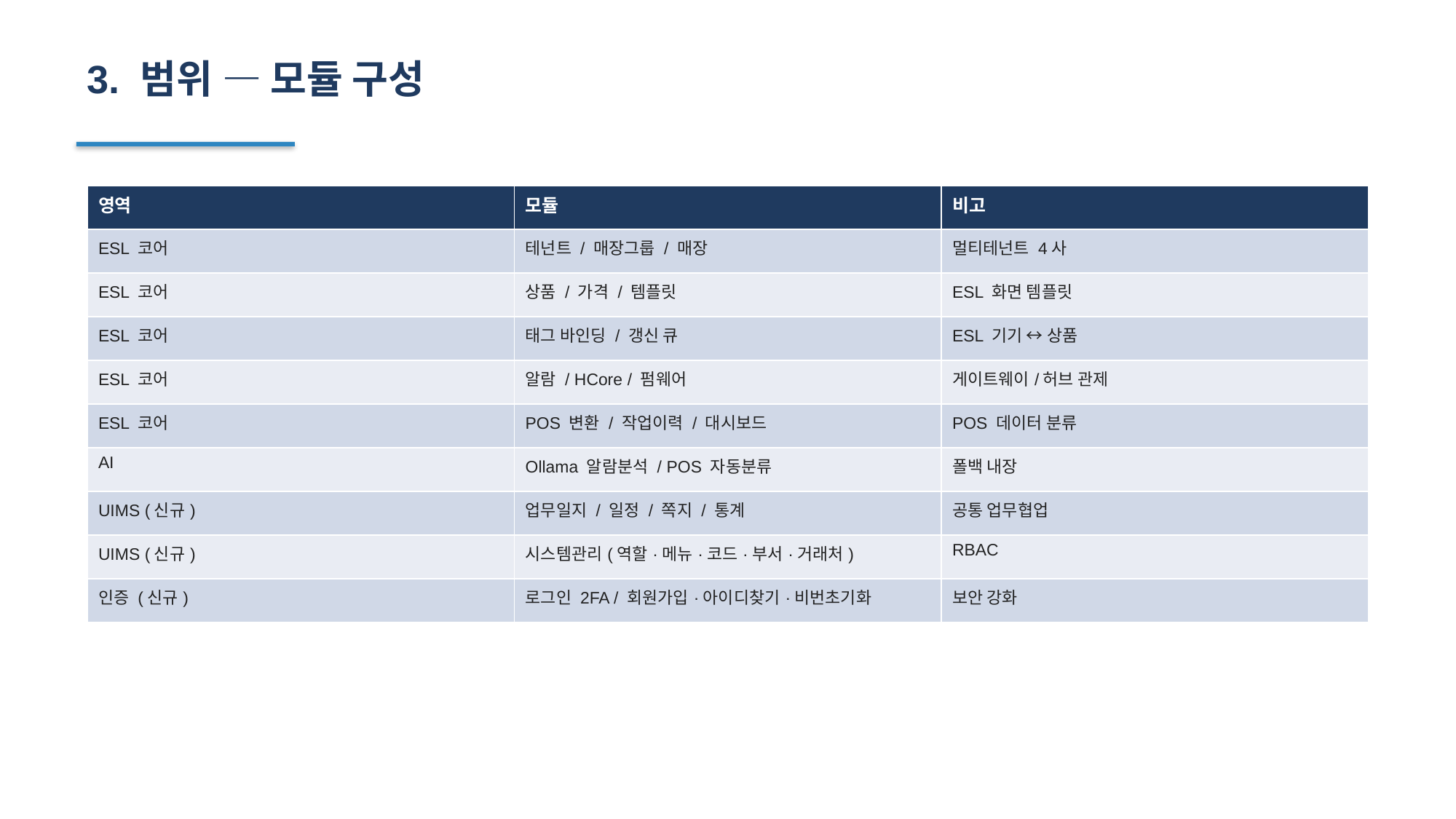

3. 범위 — 모듈 구성

| 영역 | 모듈 | 비고 |
| --- | --- | --- |
| ESL 코어 | 테넌트 / 매장그룹 / 매장 | 멀티테넌트 4사 |
| ESL 코어 | 상품 / 가격 / 템플릿 | ESL 화면 템플릿 |
| ESL 코어 | 태그 바인딩 / 갱신 큐 | ESL 기기 ↔ 상품 |
| ESL 코어 | 알람 / HCore / 펌웨어 | 게이트웨이/허브 관제 |
| ESL 코어 | POS 변환 / 작업이력 / 대시보드 | POS 데이터 분류 |
| AI | Ollama 알람분석 / POS 자동분류 | 폴백 내장 |
| UIMS (신규) | 업무일지 / 일정 / 쪽지 / 통계 | 공통 업무협업 |
| UIMS (신규) | 시스템관리(역할·메뉴·코드·부서·거래처) | RBAC |
| 인증 (신규) | 로그인 2FA / 회원가입·아이디찾기·비번초기화 | 보안 강화 |